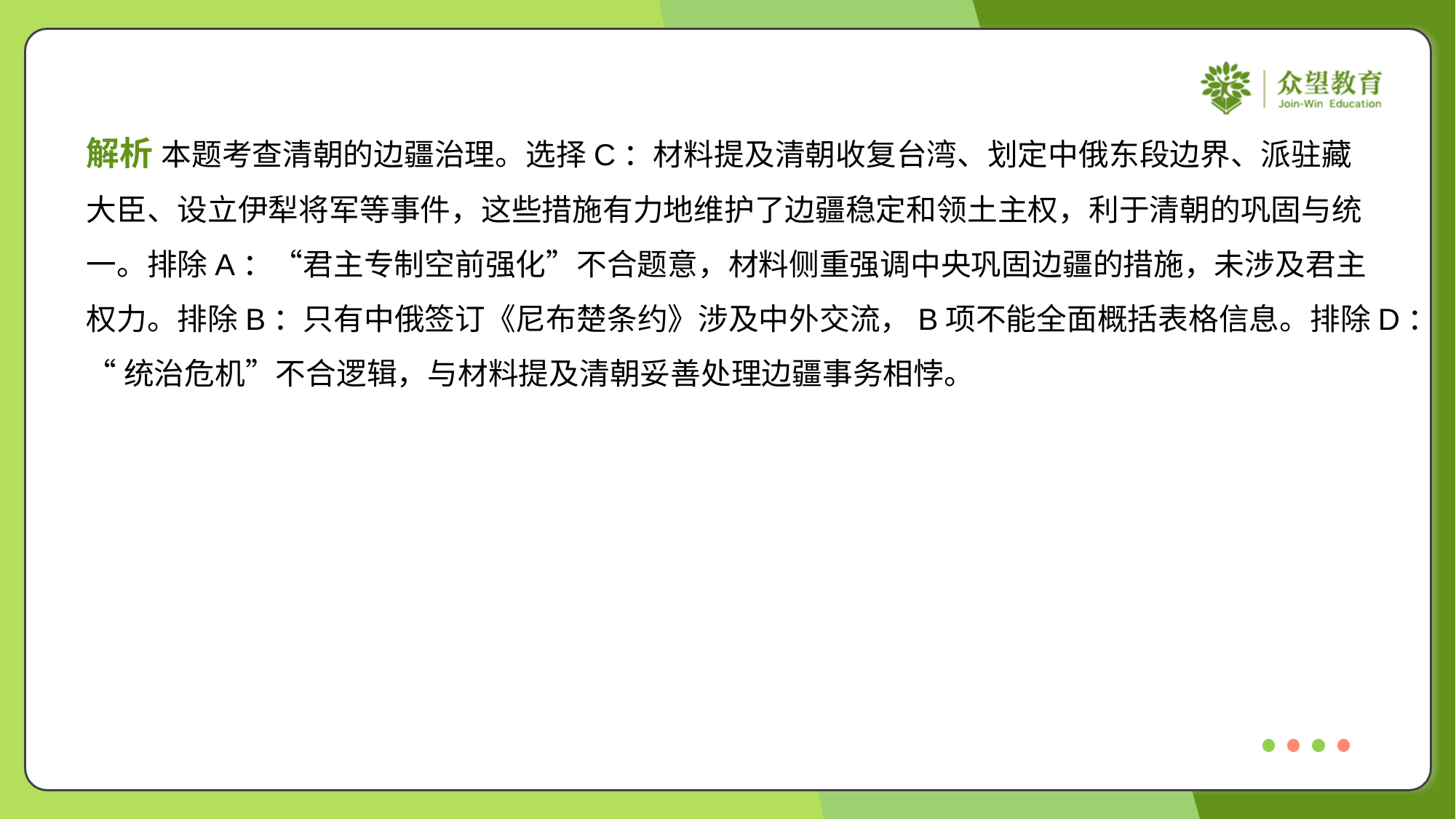

解析 本题考查清朝的边疆治理。选择C：材料提及清朝收复台湾、划定中俄东段边界、派驻藏
大臣、设立伊犁将军等事件，这些措施有力地维护了边疆稳定和领土主权，利于清朝的巩固与统
一。排除A：“君主专制空前强化”不合题意，材料侧重强调中央巩固边疆的措施，未涉及君主
权力。排除B：只有中俄签订《尼布楚条约》涉及中外交流，B项不能全面概括表格信息。排除D：
“统治危机”不合逻辑，与材料提及清朝妥善处理边疆事务相悖。